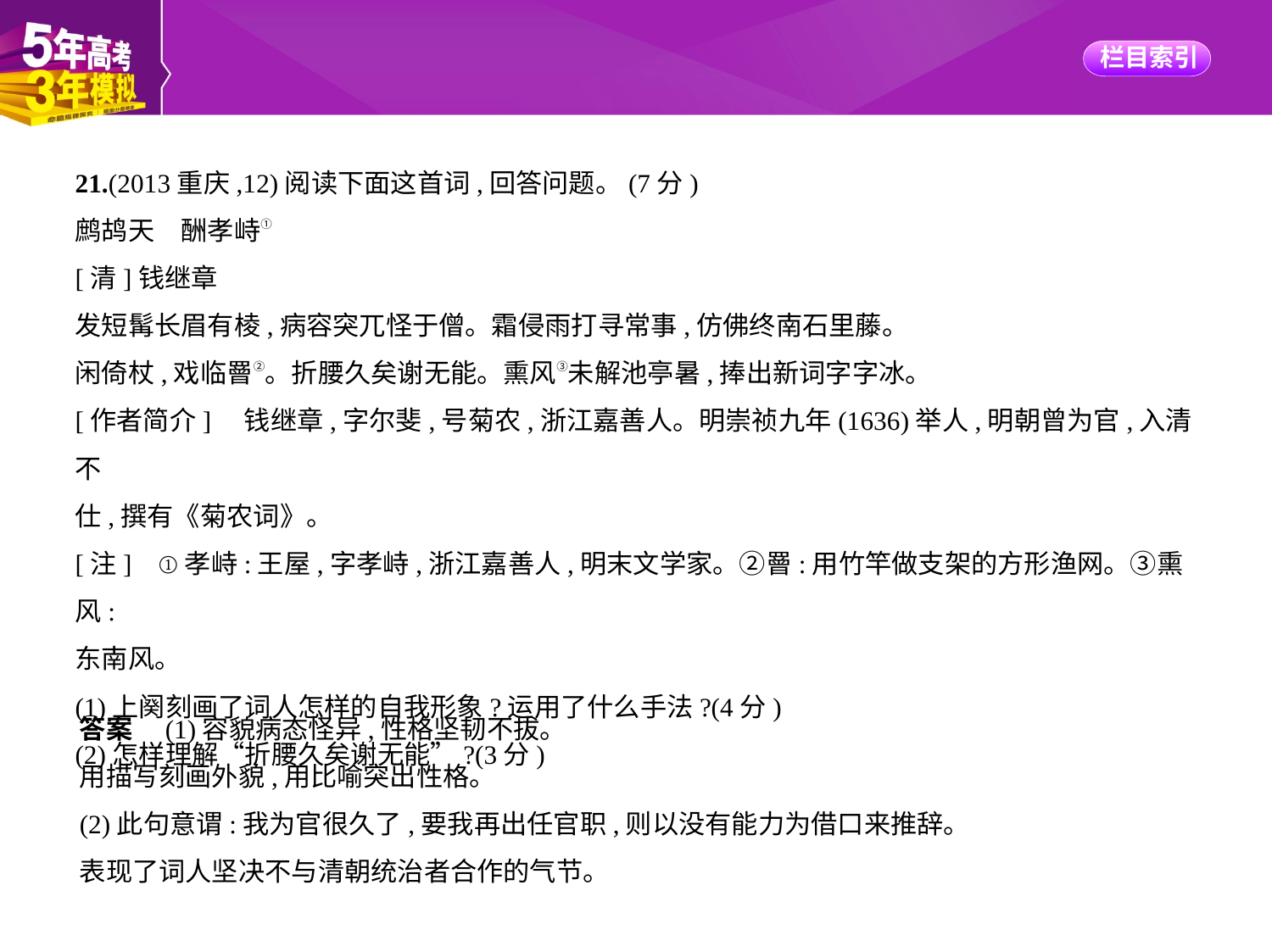

21.(2013重庆,12)阅读下面这首词,回答问题。(7分)
鹧鸪天　酬孝峙①
[清]钱继章
发短髯长眉有棱,病容突兀怪于僧。霜侵雨打寻常事,仿佛终南石里藤。
闲倚杖,戏临罾②。折腰久矣谢无能。熏风③未解池亭暑,捧出新词字字冰。
[作者简介]    钱继章,字尔斐,号菊农,浙江嘉善人。明崇祯九年(1636)举人,明朝曾为官,入清不
仕,撰有《菊农词》。
[注]    ①孝峙:王屋,字孝峙,浙江嘉善人,明末文学家。②罾:用竹竿做支架的方形渔网。③熏风:
东南风。
(1)上阕刻画了词人怎样的自我形象?运用了什么手法?(4分)
(2)怎样理解“折腰久矣谢无能”?(3分)
答案　(1)容貌病态怪异,性格坚韧不拔。
用描写刻画外貌,用比喻突出性格。
(2)此句意谓:我为官很久了,要我再出任官职,则以没有能力为借口来推辞。
表现了词人坚决不与清朝统治者合作的气节。